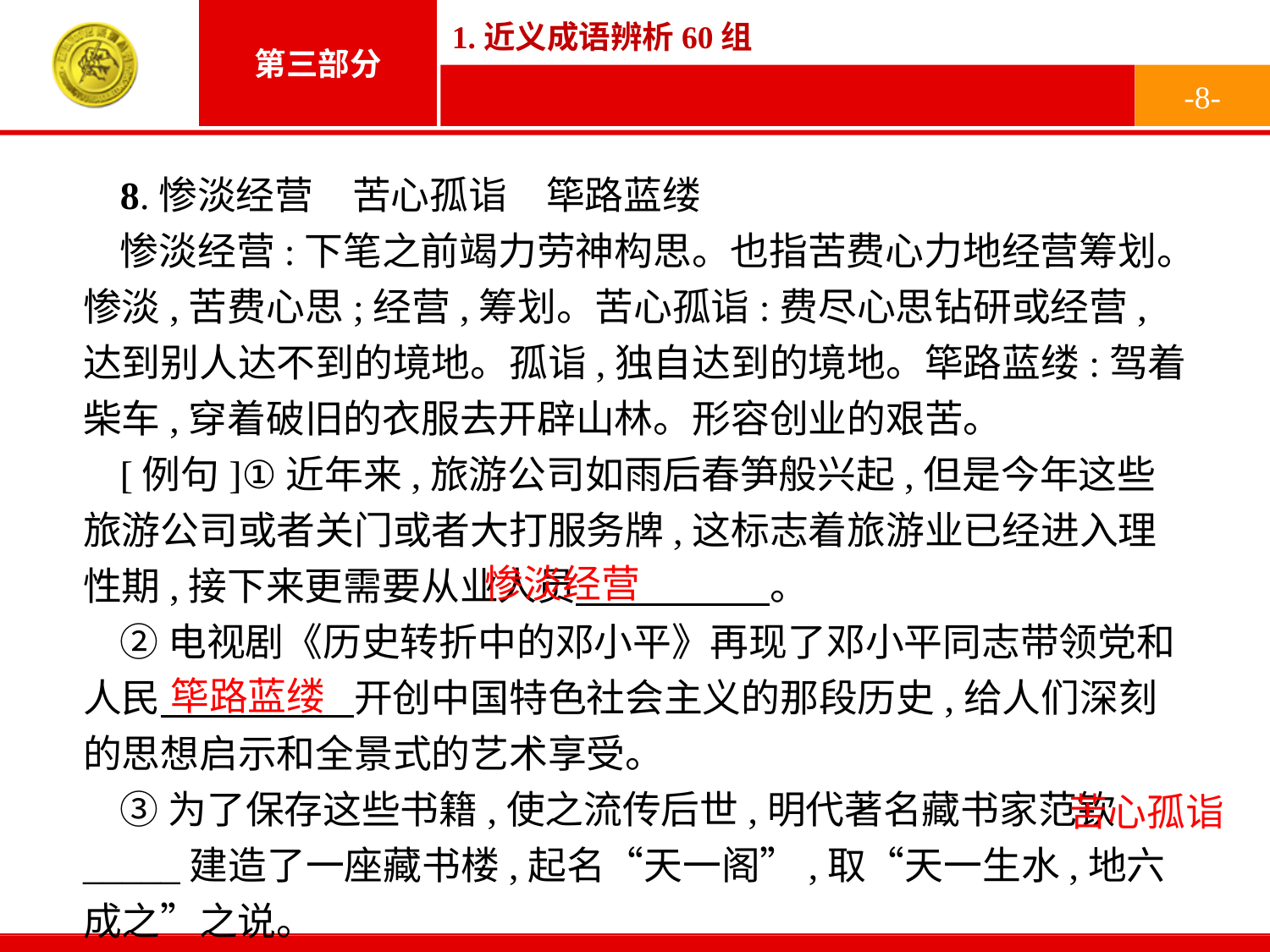

-8-
8.惨淡经营　苦心孤诣　筚路蓝缕
惨淡经营:下笔之前竭力劳神构思。也指苦费心力地经营筹划。惨淡,苦费心思;经营,筹划。苦心孤诣:费尽心思钻研或经营,达到别人达不到的境地。孤诣,独自达到的境地。筚路蓝缕:驾着柴车,穿着破旧的衣服去开辟山林。形容创业的艰苦。
[例句]①近年来,旅游公司如雨后春笋般兴起,但是今年这些旅游公司或者关门或者大打服务牌,这标志着旅游业已经进入理性期,接下来更需要从业人员　　　　　。
②电视剧《历史转折中的邓小平》再现了邓小平同志带领党和人民　　　　　开创中国特色社会主义的那段历史,给人们深刻的思想启示和全景式的艺术享受。
③为了保存这些书籍,使之流传后世,明代著名藏书家范钦_____建造了一座藏书楼,起名“天一阁”,取“天一生水,地六成之”之说。
惨淡经营
筚路蓝缕
苦心孤诣